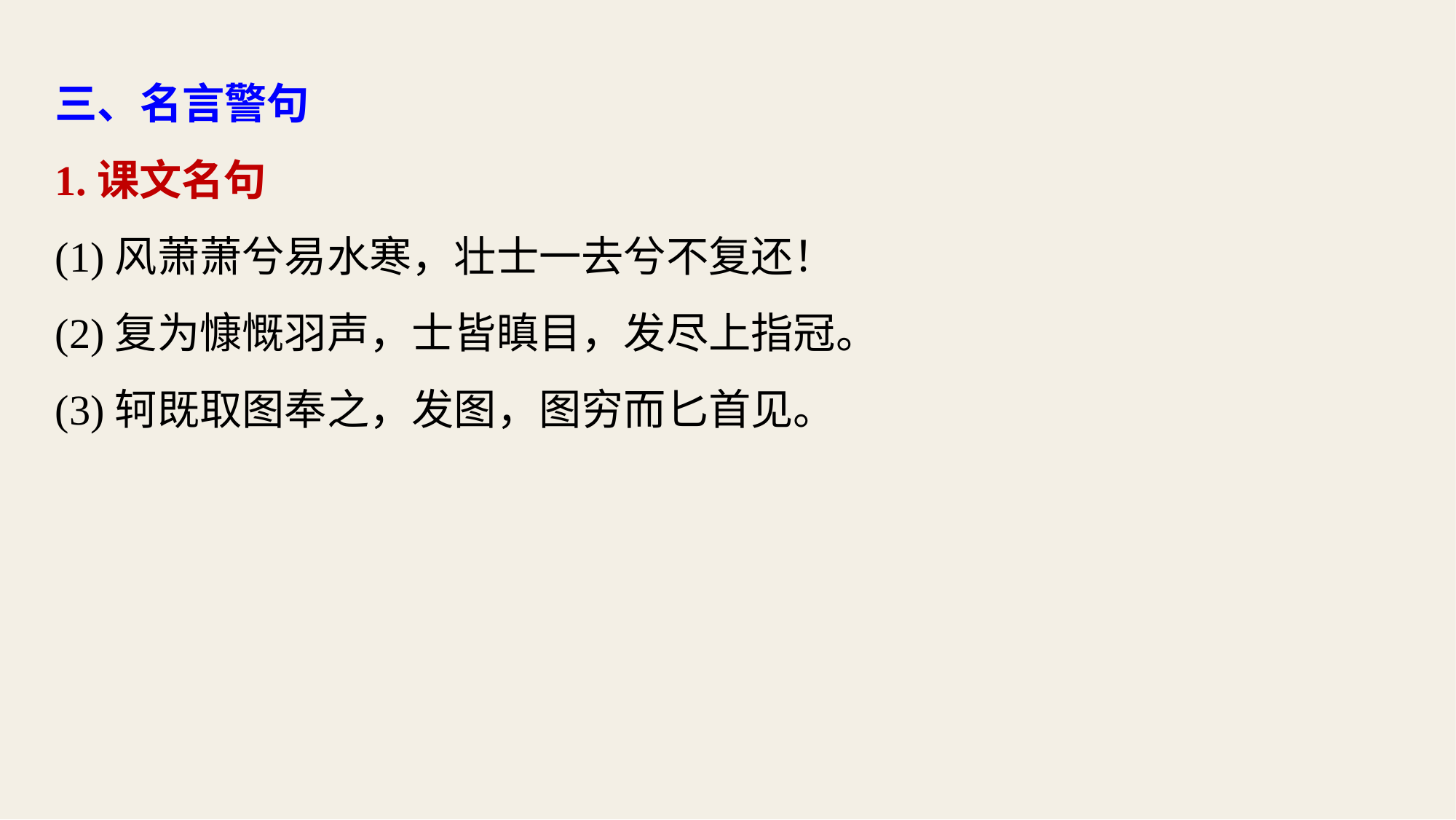

三、名言警句
1.课文名句
(1)风萧萧兮易水寒，壮士一去兮不复还！
(2)复为慷慨羽声，士皆瞋目，发尽上指冠。
(3)轲既取图奉之，发图，图穷而匕首见。